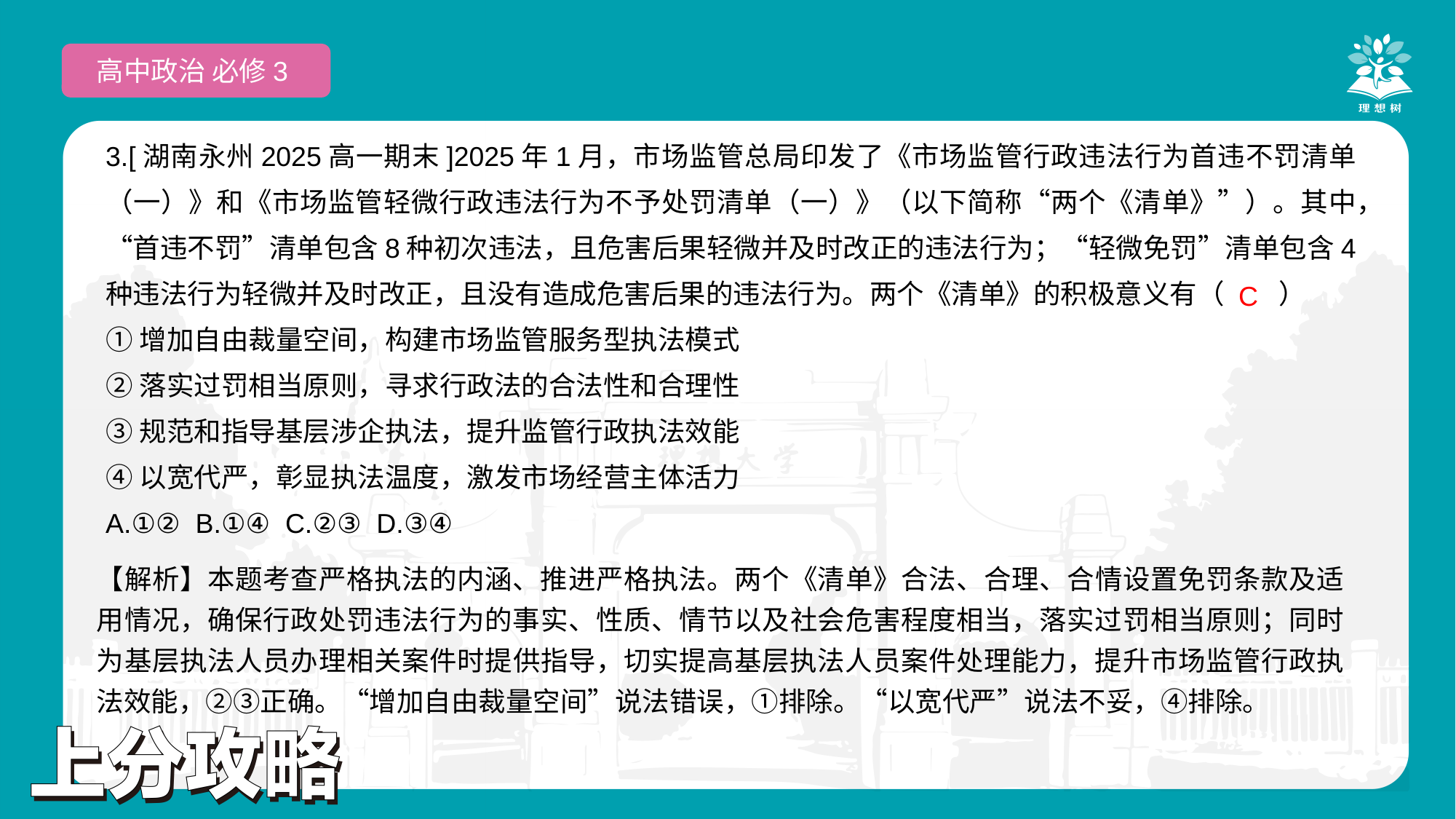

高中政治 必修3
3.[湖南永州2025高一期末]2025年1月，市场监管总局印发了《市场监管行政违法行为首违不罚清单（一）》和《市场监管轻微行政违法行为不予处罚清单（一）》（以下简称“两个《清单》”）。其中，“首违不罚”清单包含8种初次违法，且危害后果轻微并及时改正的违法行为；“轻微免罚”清单包含4种违法行为轻微并及时改正，且没有造成危害后果的违法行为。两个《清单》的积极意义有（　　）
①增加自由裁量空间，构建市场监管服务型执法模式
②落实过罚相当原则，寻求行政法的合法性和合理性
③规范和指导基层涉企执法，提升监管行政执法效能
④以宽代严，彰显执法温度，激发市场经营主体活力
A.①②  B.①④  C.②③  D.③④
 C
【解析】本题考查严格执法的内涵、推进严格执法。两个《清单》合法、合理、合情设置免罚条款及适用情况，确保行政处罚违法行为的事实、性质、情节以及社会危害程度相当，落实过罚相当原则；同时为基层执法人员办理相关案件时提供指导，切实提高基层执法人员案件处理能力，提升市场监管行政执法效能，②③正确。“增加自由裁量空间”说法错误，①排除。“以宽代严”说法不妥，④排除。